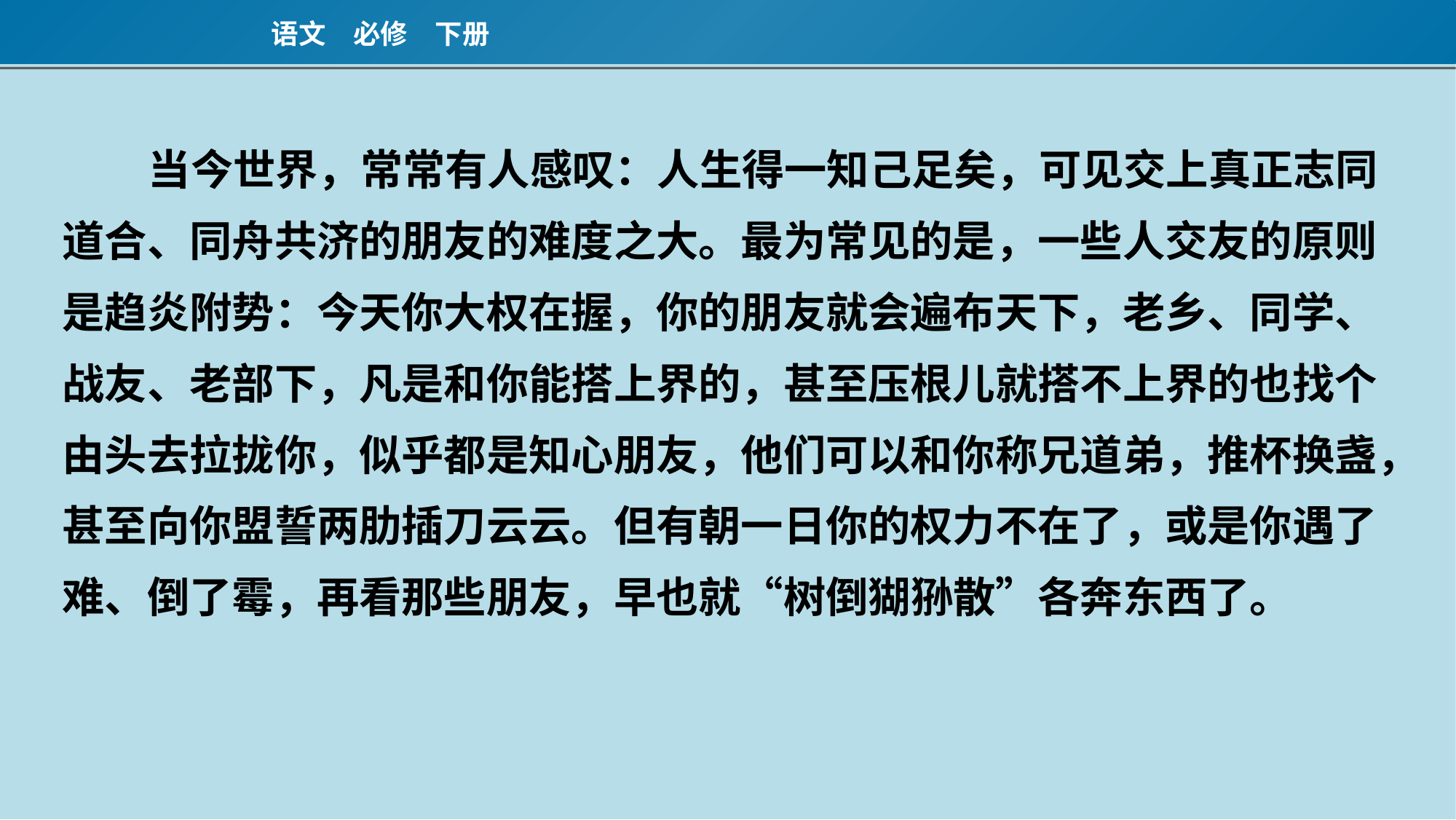

当今世界，常常有人感叹：人生得一知己足矣，可见交上真正志同道合、同舟共济的朋友的难度之大。最为常见的是，一些人交友的原则是趋炎附势：今天你大权在握，你的朋友就会遍布天下，老乡、同学、战友、老部下，凡是和你能搭上界的，甚至压根儿就搭不上界的也找个由头去拉拢你，似乎都是知心朋友，他们可以和你称兄道弟，推杯换盏，甚至向你盟誓两肋插刀云云。但有朝一日你的权力不在了，或是你遇了难、倒了霉，再看那些朋友，早也就“树倒猢狲散”各奔东西了。